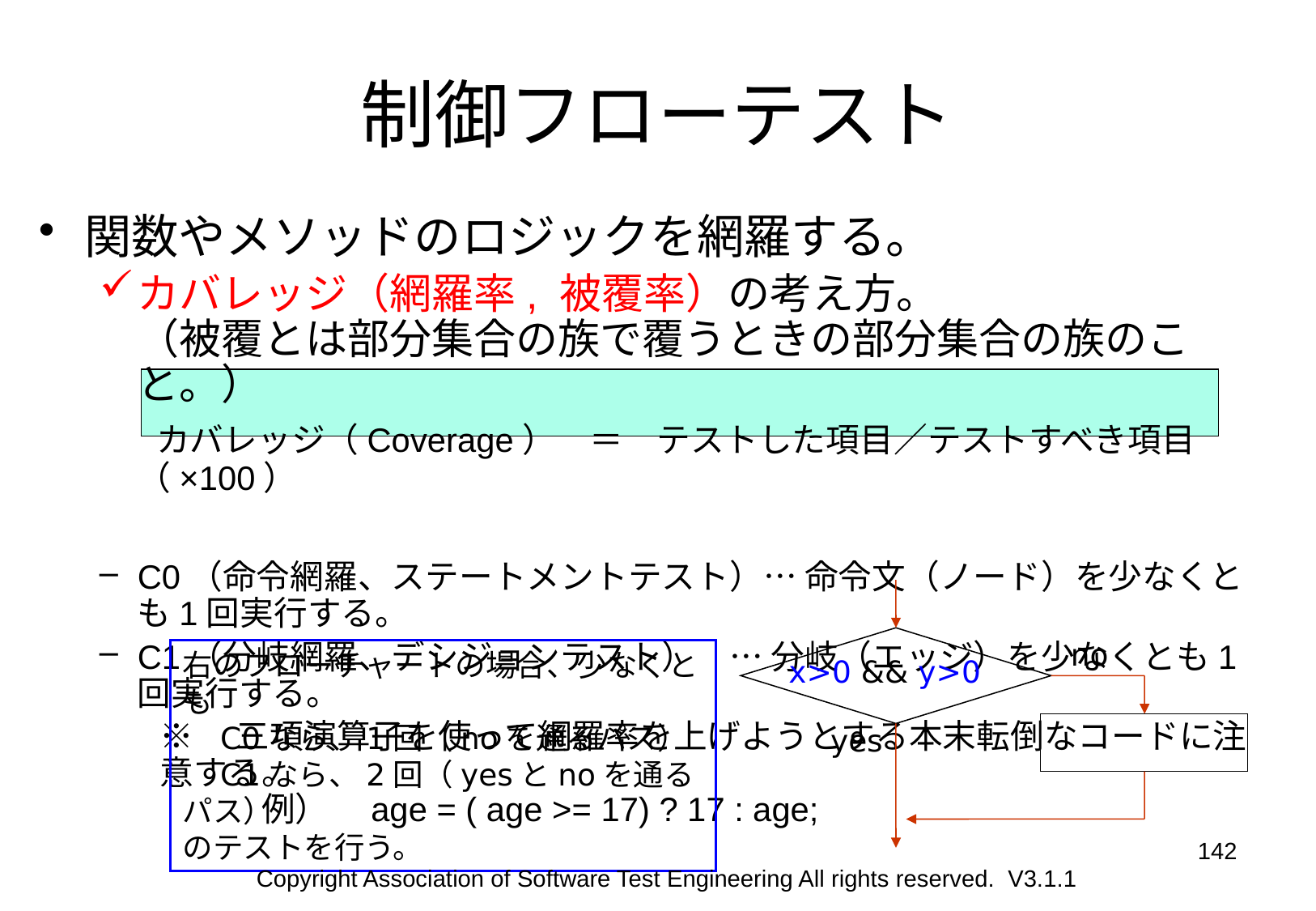

# 制御フローテスト
関数やメソッドのロジックを網羅する。
カバレッジ（網羅率, 被覆率）の考え方。
（被覆とは部分集合の族で覆うときの部分集合の族のこと。）
	 カバレッジ（Coverage）　＝　テストした項目／テストすべき項目 （×100）

C0（命令網羅、ステートメントテスト）… 命令文（ノード）を少なくとも1回実行する。
C1（分岐網羅、デシジョンテスト）　… 分岐（エッジ）を少なくとも1回実行する。
※　三項演算子を使って網羅率を上げようとする本末転倒なコードに注意する。
　　　例）　age = ( age >= 17) ? 17 : age;

no
x>0 && y>0

yes

右のフローチャートの場合、少なくとも
　C0なら、1回（noを通るパス）
　C1なら、2回（yesとnoを通るパス）
のテストを行う。
142
Copyright Association of Software Test Engineering All rights reserved.  V3.1.1